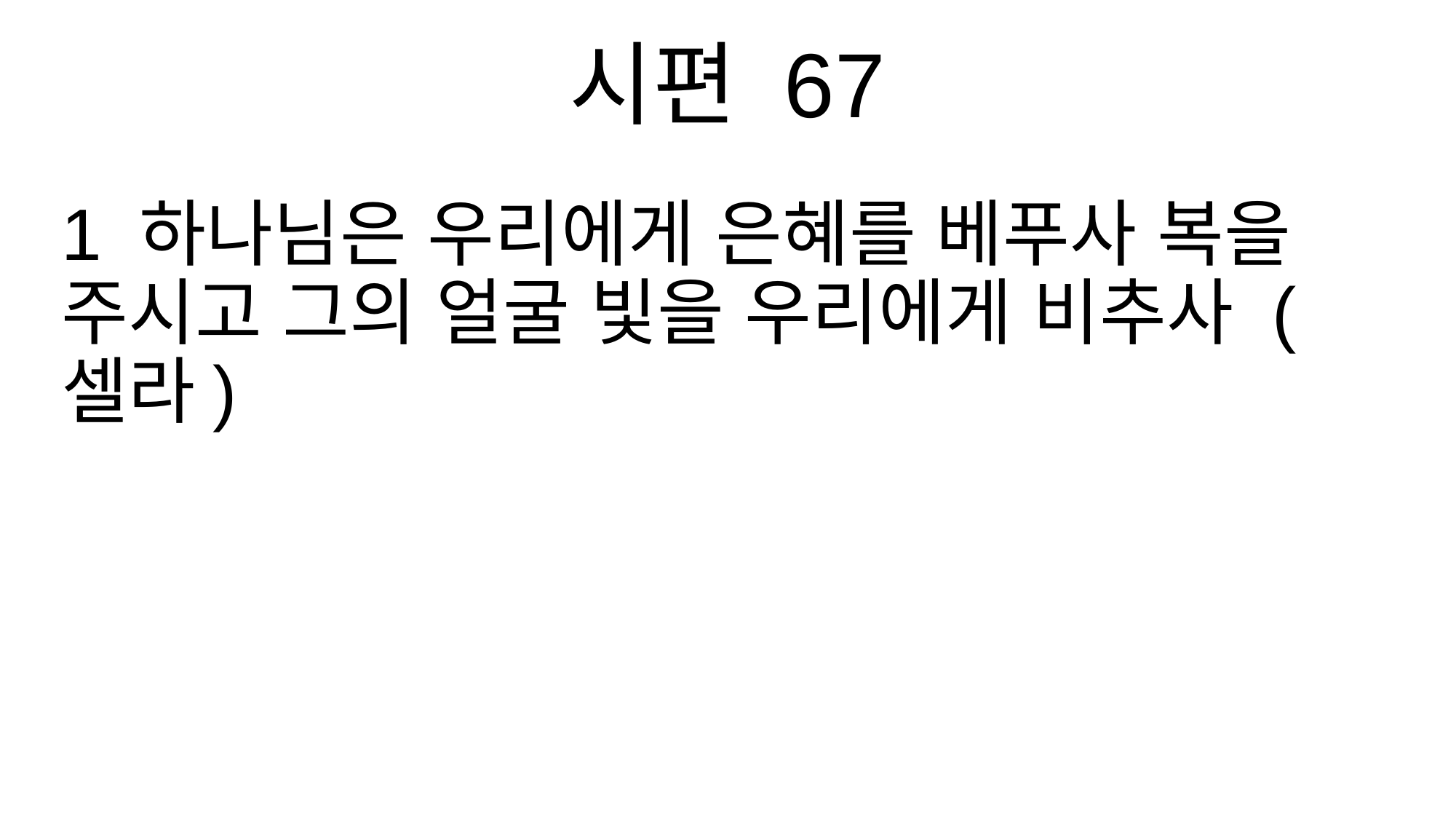

시편 67
1 하나님은 우리에게 은혜를 베푸사 복을 주시고 그의 얼굴 빛을 우리에게 비추사 (셀라)